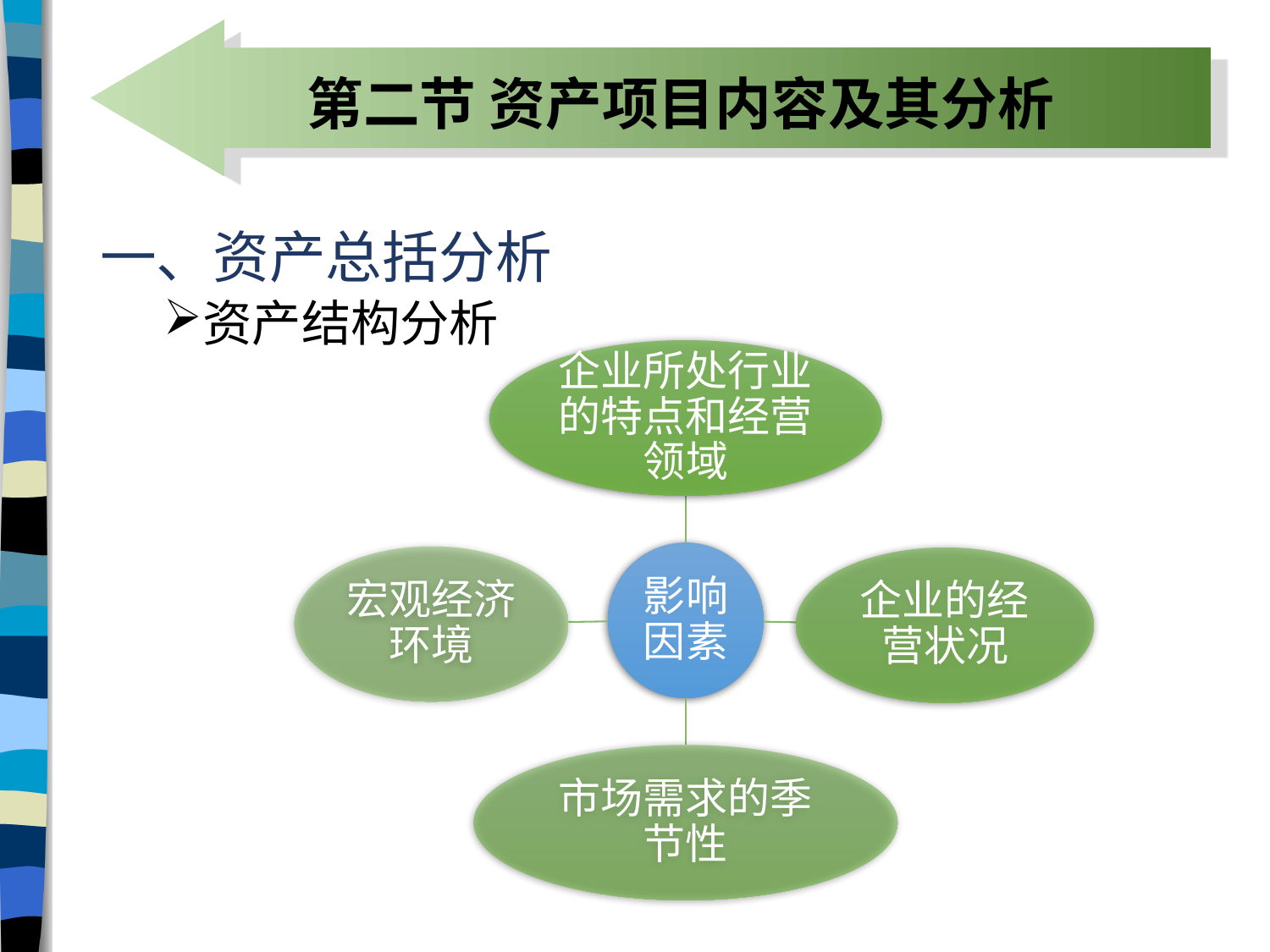

# 第二节 资产项目内容及其分析
一、资产总括分析
资产结构分析
影响因素

企业所处行业的特点和经营领域

企业的经营状况

市场需求的季节性

宏观经济环境